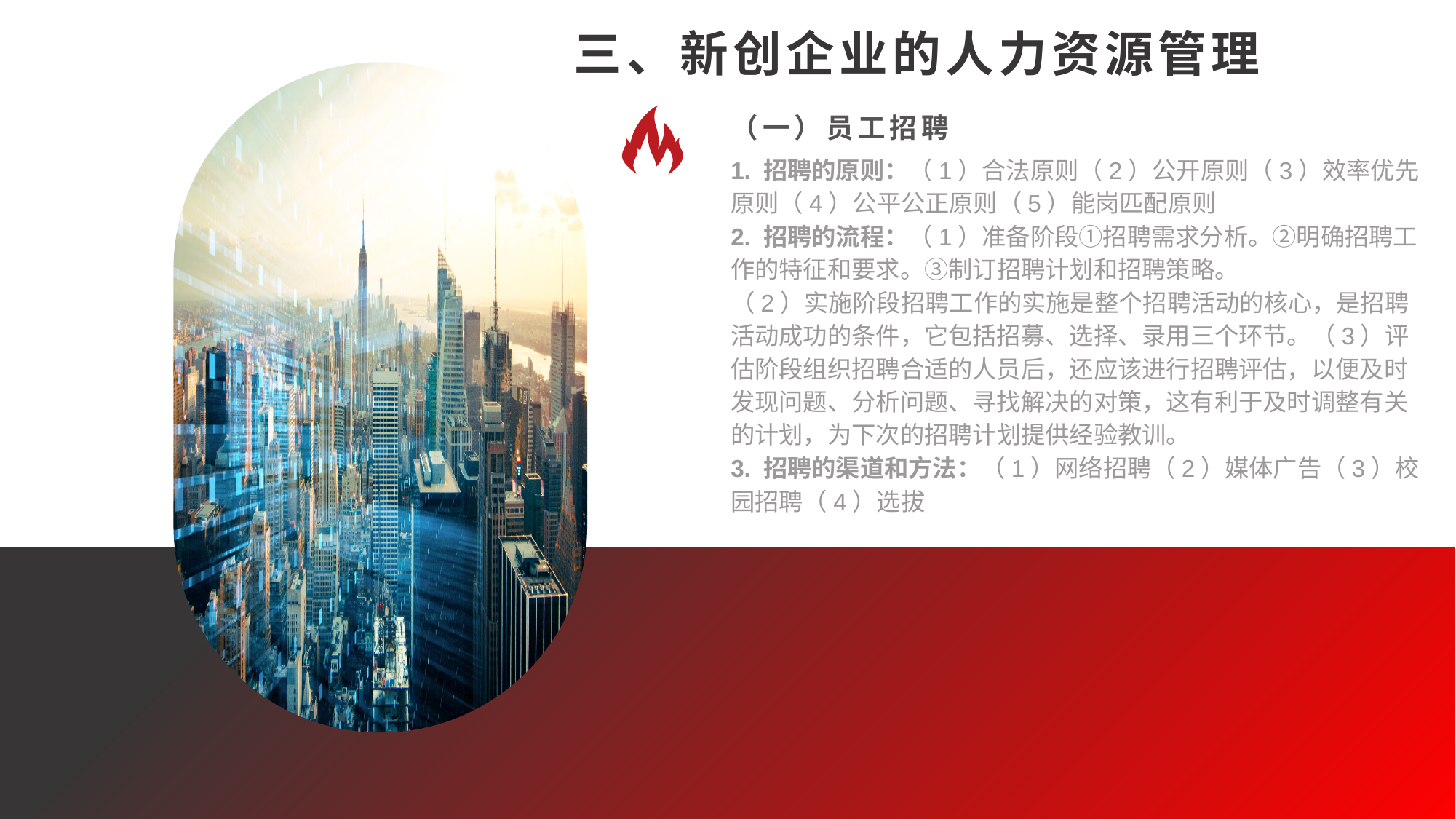

三、新创企业的人力资源管理

（一）员工招聘
1. 招聘的原则：（1）合法原则（2）公开原则（3）效率优先原则（4）公平公正原则（5）能岗匹配原则
2. 招聘的流程：（1）准备阶段①招聘需求分析。②明确招聘工作的特征和要求。③制订招聘计划和招聘策略。
（2）实施阶段招聘工作的实施是整个招聘活动的核心，是招聘活动成功的条件，它包括招募、选择、录用三个环节。（3）评估阶段组织招聘合适的人员后，还应该进行招聘评估，以便及时发现问题、分析问题、寻找解决的对策，这有利于及时调整有关的计划，为下次的招聘计划提供经验教训。
3. 招聘的渠道和方法：（1）网络招聘（2）媒体广告（3）校园招聘（4）选拔